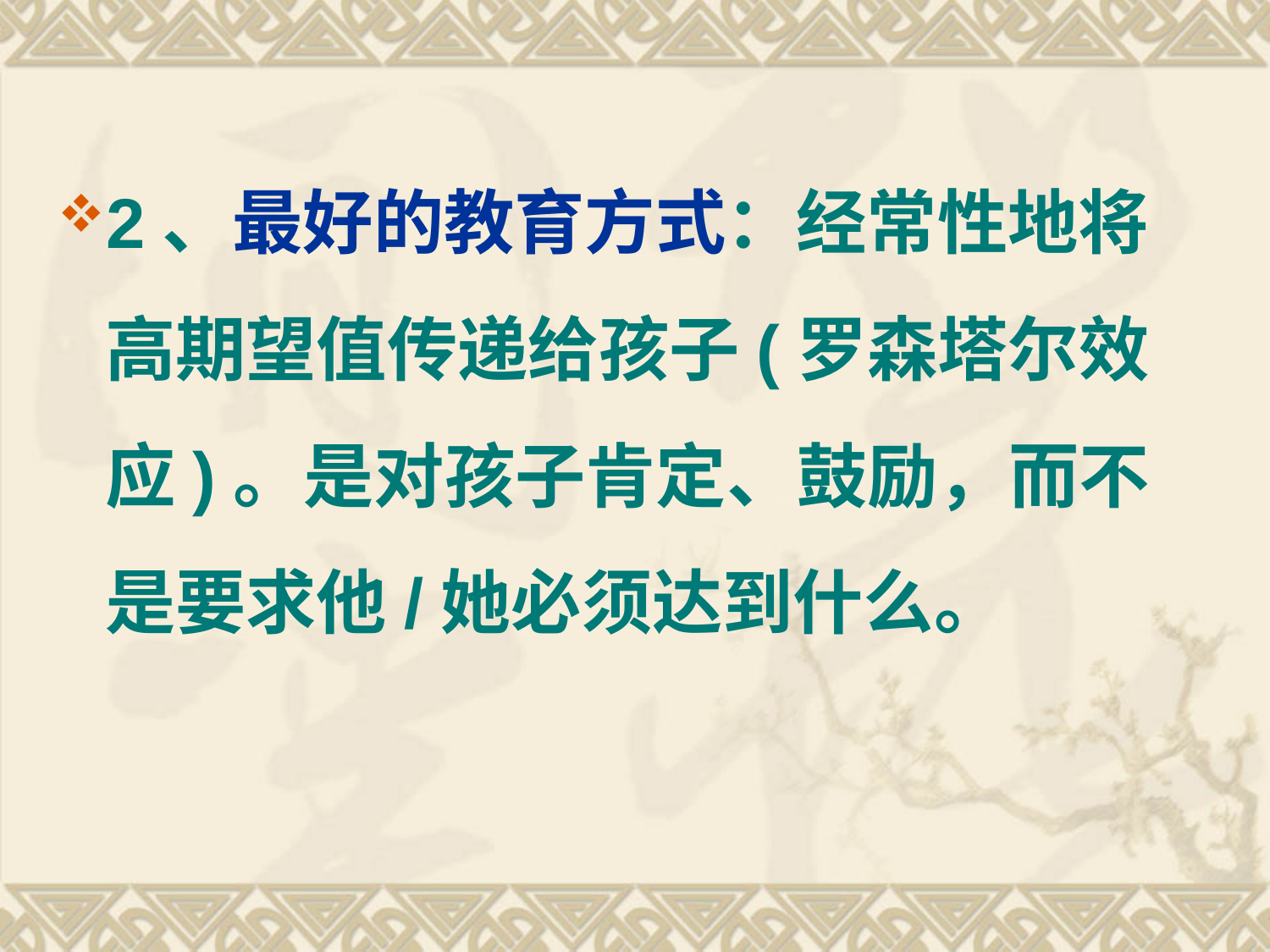

#
2、最好的教育方式：经常性地将高期望值传递给孩子(罗森塔尔效应)。是对孩子肯定、鼓励，而不是要求他/她必须达到什么。